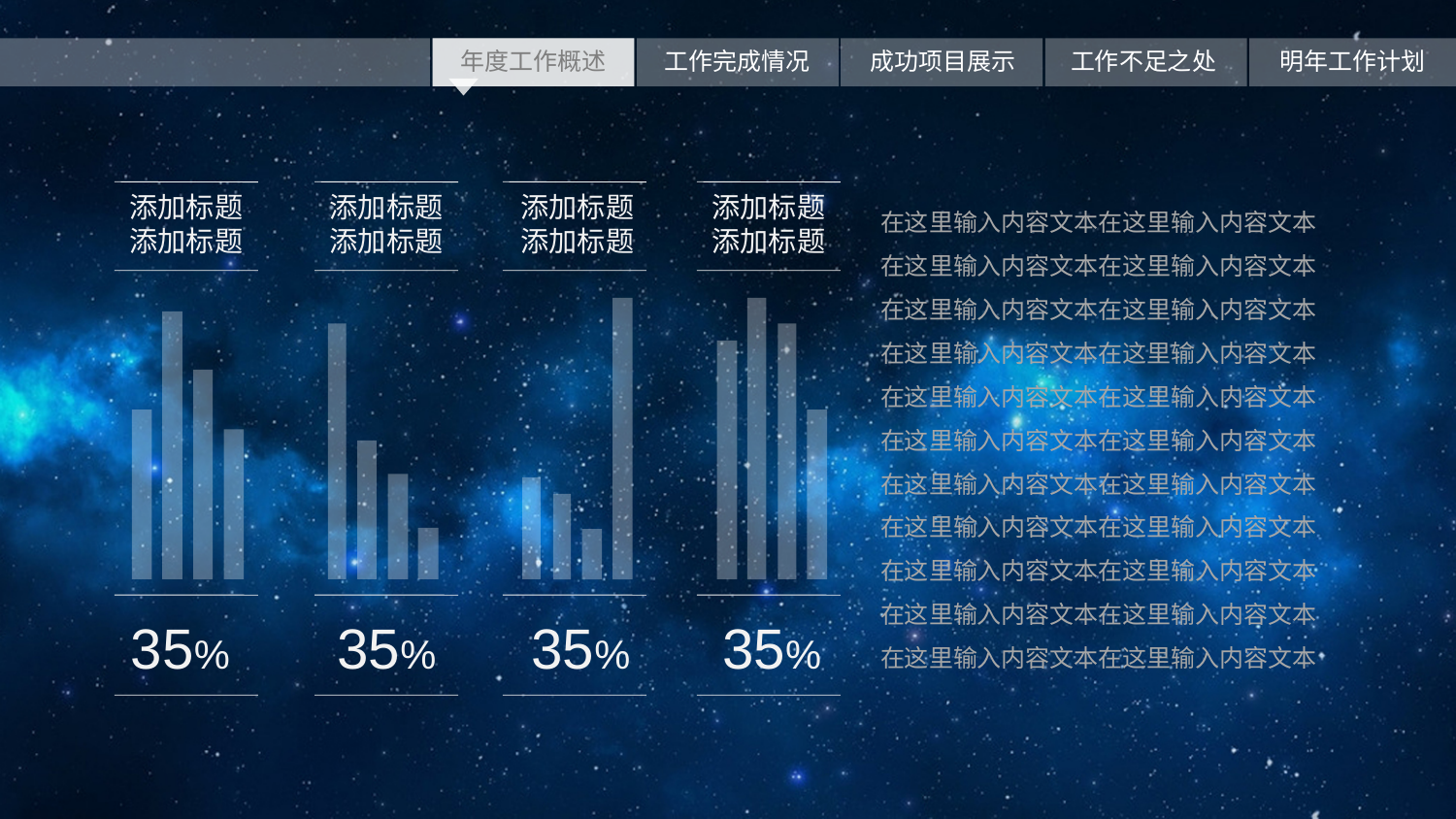

添加标题
添加标题
添加标题
添加标题
添加标题
添加标题
添加标题
添加标题
在这里输入内容文本在这里输入内容文本
在这里输入内容文本在这里输入内容文本
在这里输入内容文本在这里输入内容文本
在这里输入内容文本在这里输入内容文本
在这里输入内容文本在这里输入内容文本
在这里输入内容文本在这里输入内容文本
在这里输入内容文本在这里输入内容文本
在这里输入内容文本在这里输入内容文本
在这里输入内容文本在这里输入内容文本
在这里输入内容文本在这里输入内容文本
在这里输入内容文本在这里输入内容文本

35%
35%
35%
35%